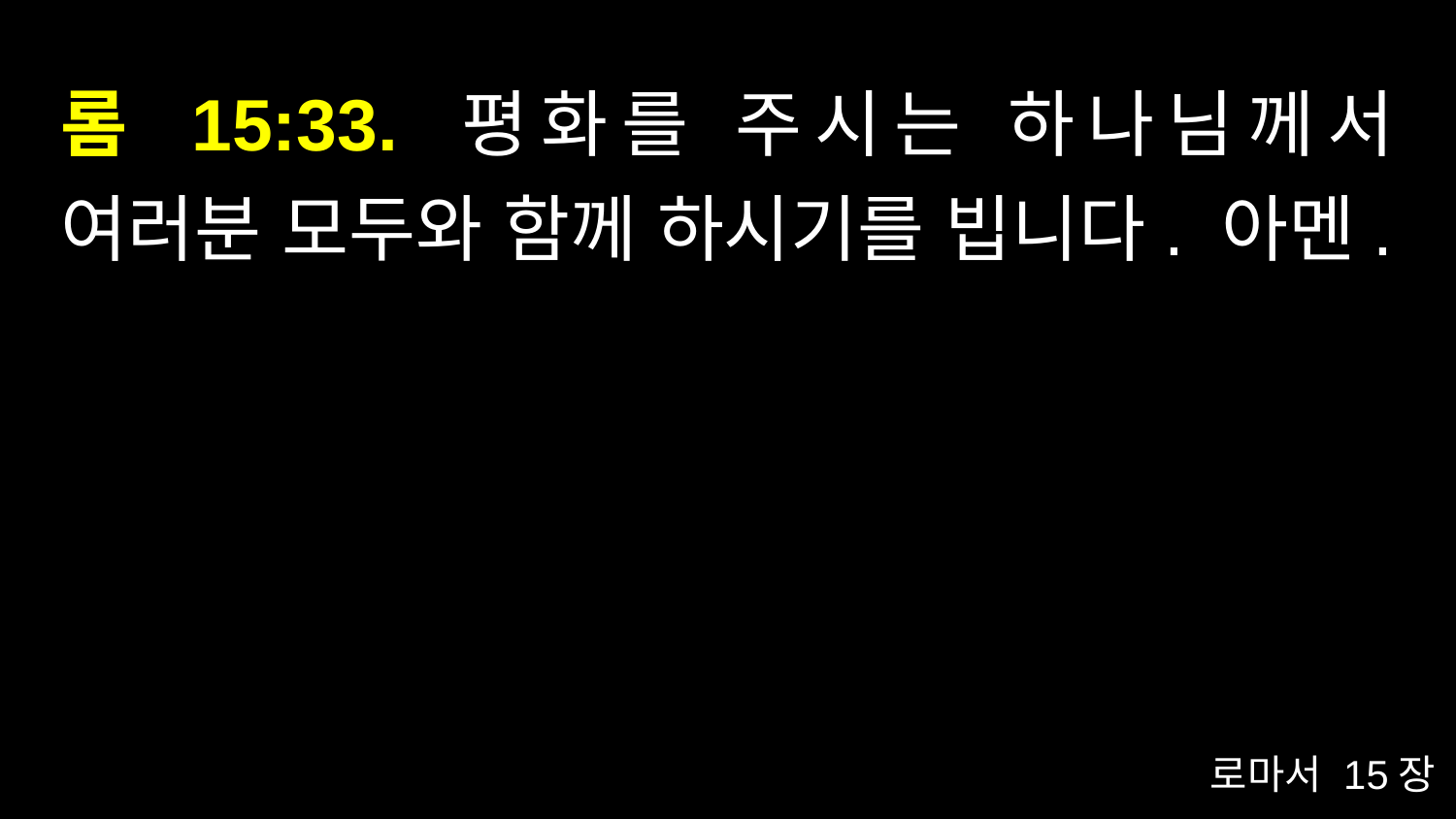

# 롬 15:33. 평화를 주시는 하나님께서 여러분 모두와 함께 하시기를 빕니다. 아멘.
로마서 15장